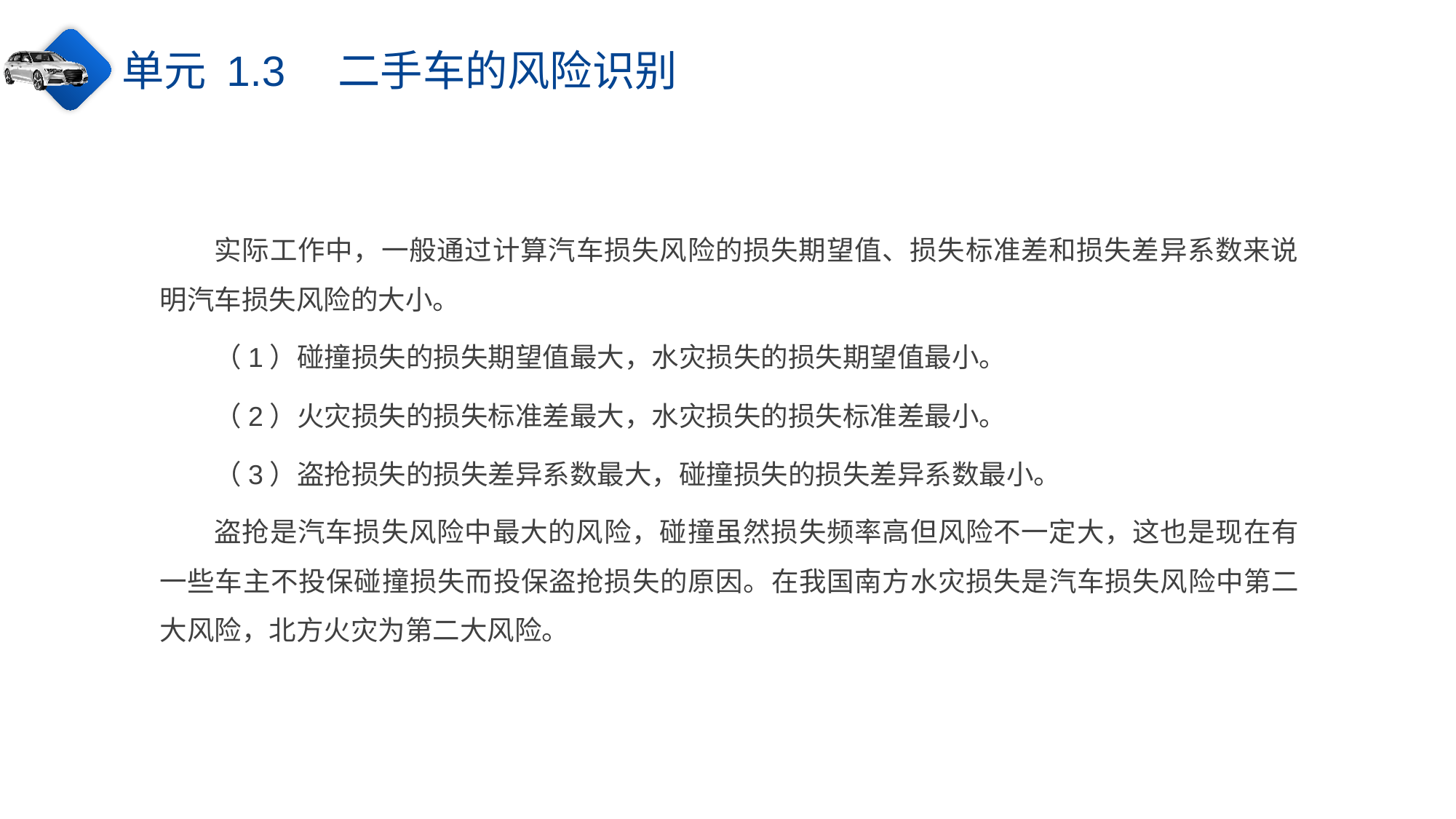

单元 1.3　二手车的风险识别
实际工作中，一般通过计算汽车损失风险的损失期望值、损失标准差和损失差异系数来说明汽车损失风险的大小。
（1）碰撞损失的损失期望值最大，水灾损失的损失期望值最小。
（2）火灾损失的损失标准差最大，水灾损失的损失标准差最小。
（3）盗抢损失的损失差异系数最大，碰撞损失的损失差异系数最小。
盗抢是汽车损失风险中最大的风险，碰撞虽然损失频率高但风险不一定大，这也是现在有一些车主不投保碰撞损失而投保盗抢损失的原因。在我国南方水灾损失是汽车损失风险中第二大风险，北方火灾为第二大风险。